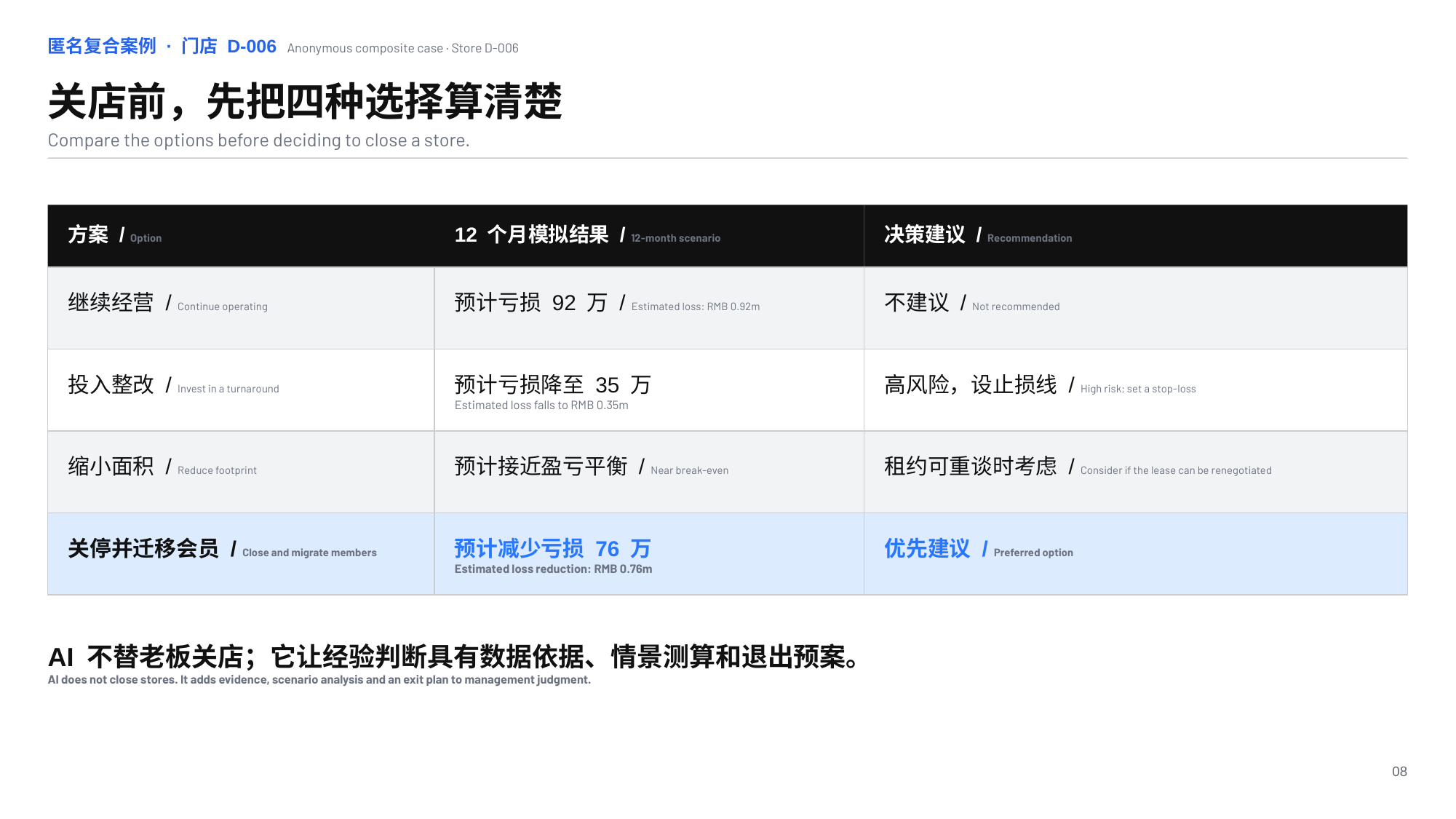

匿名复合案例 · 门店 D-006  Anonymous composite case · Store D-006
关店前，先把四种选择算清楚
Compare the options before deciding to close a store.

方案 / Option
12 个月模拟结果 / 12-month scenario
决策建议 / Recommendation

继续经营 / Continue operating
预计亏损 92 万 / Estimated loss: RMB 0.92m
不建议 / Not recommended

投入整改 / Invest in a turnaround
预计亏损降至 35 万
Estimated loss falls to RMB 0.35m
高风险，设止损线 / High risk; set a stop-loss

缩小面积 / Reduce footprint
预计接近盈亏平衡 / Near break-even
租约可重谈时考虑 / Consider if the lease can be renegotiated

关停并迁移会员 / Close and migrate members
预计减少亏损 76 万
Estimated loss reduction: RMB 0.76m
优先建议 / Preferred option
AI 不替老板关店；它让经验判断具有数据依据、情景测算和退出预案。
AI does not close stores. It adds evidence, scenario analysis and an exit plan to management judgment.
08